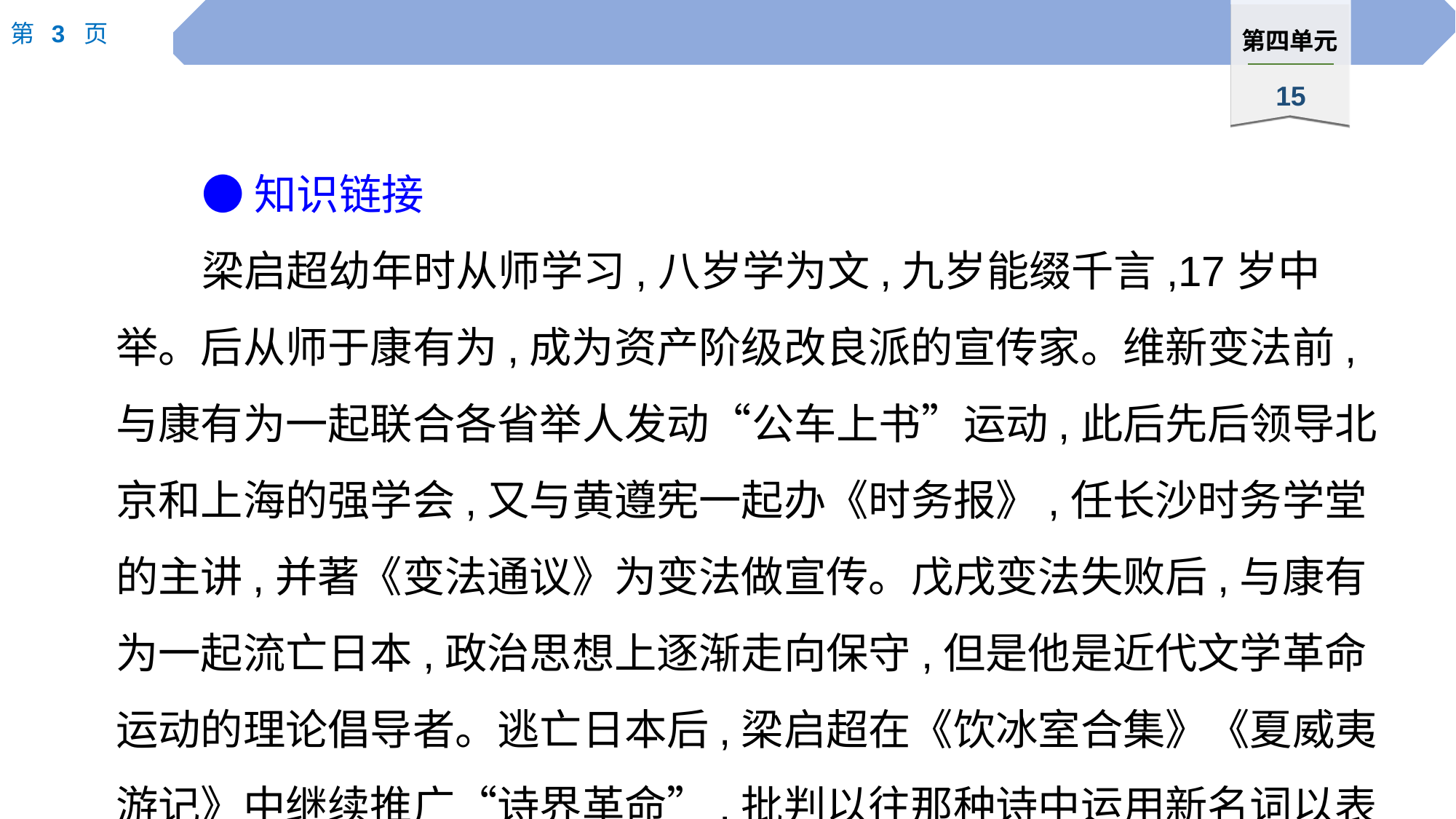

●知识链接
梁启超幼年时从师学习,八岁学为文,九岁能缀千言,17岁中举。后从师于康有为,成为资产阶级改良派的宣传家。维新变法前,与康有为一起联合各省举人发动“公车上书”运动,此后先后领导北京和上海的强学会,又与黄遵宪一起办《时务报》,任长沙时务学堂的主讲,并著《变法通议》为变法做宣传。戊戌变法失败后,与康有为一起流亡日本,政治思想上逐渐走向保守,但是他是近代文学革命运动的理论倡导者。逃亡日本后,梁启超在《饮冰室合集》《夏威夷游记》中继续推广“诗界革命”,批判以往那种诗中运用新名词以表新意的做法。